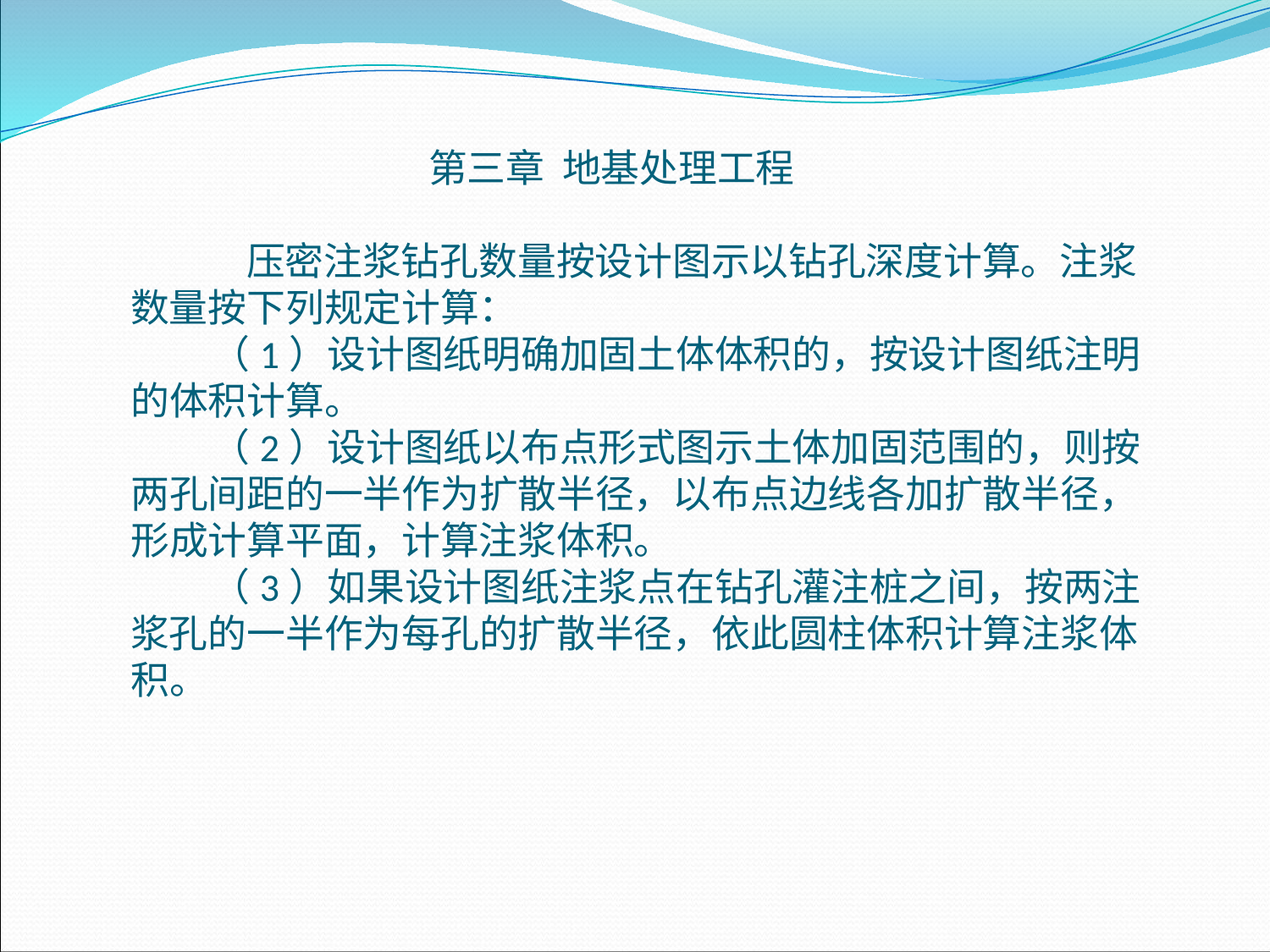

第三章  地基处理工程
        压密注浆钻孔数量按设计图示以钻孔深度计算。注浆数量按下列规定计算：    （1）设计图纸明确加固土体体积的，按设计图纸注明的体积计算。    （2）设计图纸以布点形式图示土体加固范围的，则按两孔间距的一半作为扩散半径，以布点边线各加扩散半径，形成计算平面，计算注浆体积。    （3）如果设计图纸注浆点在钻孔灌注桩之间，按两注浆孔的一半作为每孔的扩散半径，依此圆柱体积计算注浆体积。